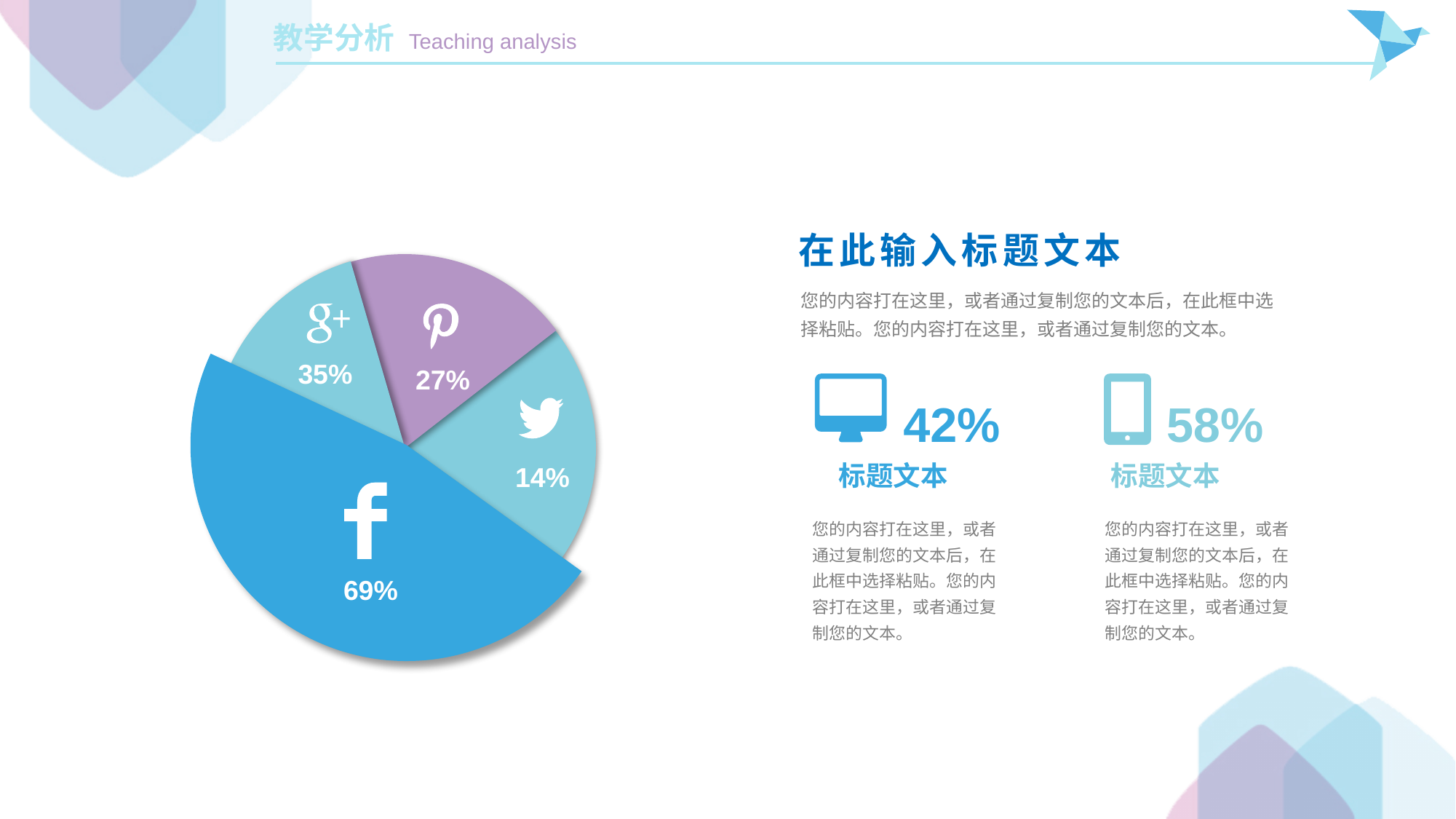

在此输入标题文本

35%
27%

14%

69%
您的内容打在这里，或者通过复制您的文本后，在此框中选择粘贴。您的内容打在这里，或者通过复制您的文本。

42%
58%
标题文本
标题文本
您的内容打在这里，或者通过复制您的文本后，在此框中选择粘贴。您的内容打在这里，或者通过复制您的文本。
您的内容打在这里，或者通过复制您的文本后，在此框中选择粘贴。您的内容打在这里，或者通过复制您的文本。